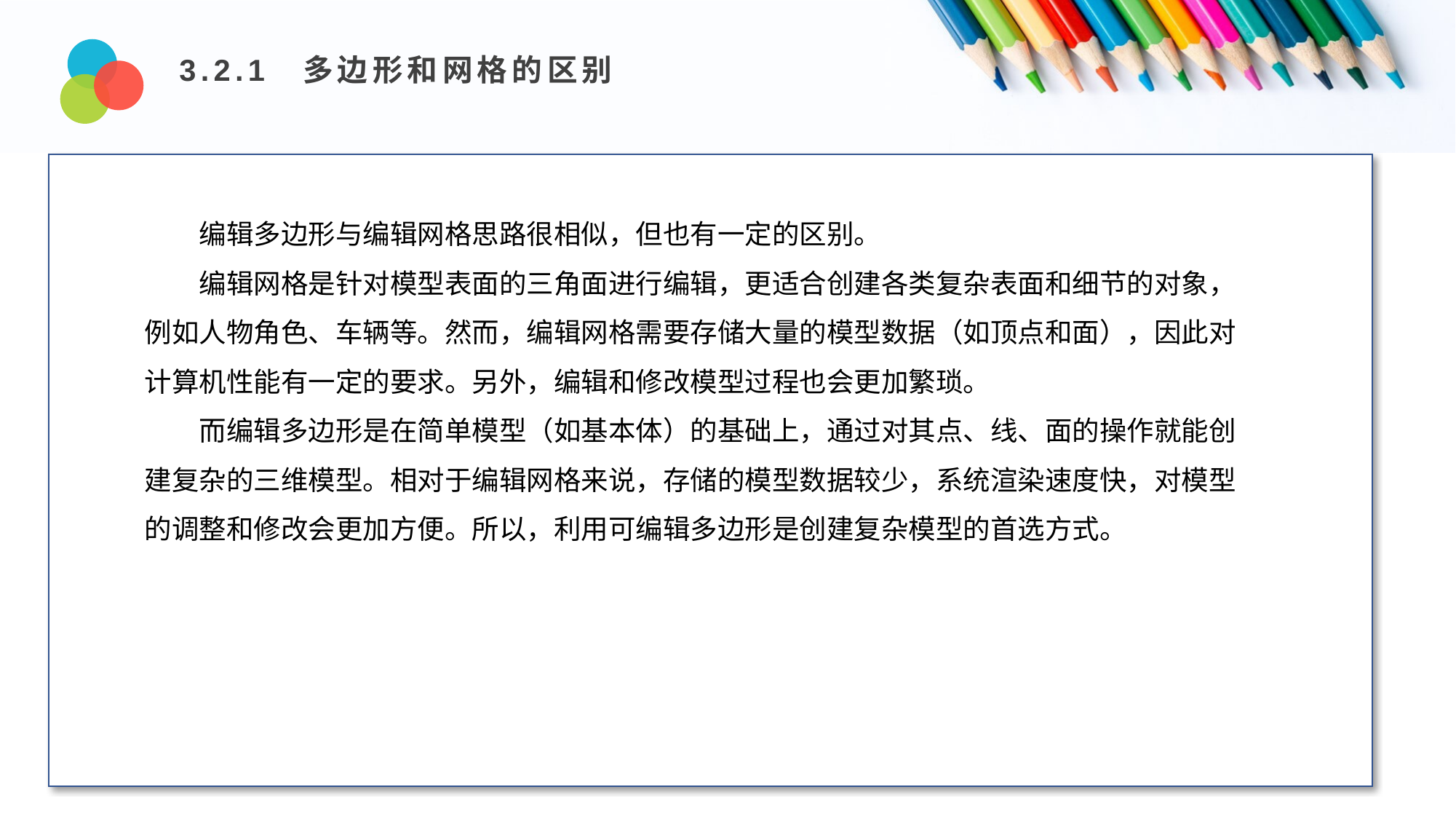

3.2.1  多边形和网格的区别
Design and Production
编辑多边形与编辑网格思路很相似，但也有一定的区别。
编辑网格是针对模型表面的三角面进行编辑，更适合创建各类复杂表面和细节的对象，例如人物角色、车辆等。然而，编辑网格需要存储大量的模型数据（如顶点和面），因此对计算机性能有一定的要求。另外，编辑和修改模型过程也会更加繁琐。
而编辑多边形是在简单模型（如基本体）的基础上，通过对其点、线、面的操作就能创建复杂的三维模型。相对于编辑网格来说，存储的模型数据较少，系统渲染速度快，对模型的调整和修改会更加方便。所以，利用可编辑多边形是创建复杂模型的首选方式。